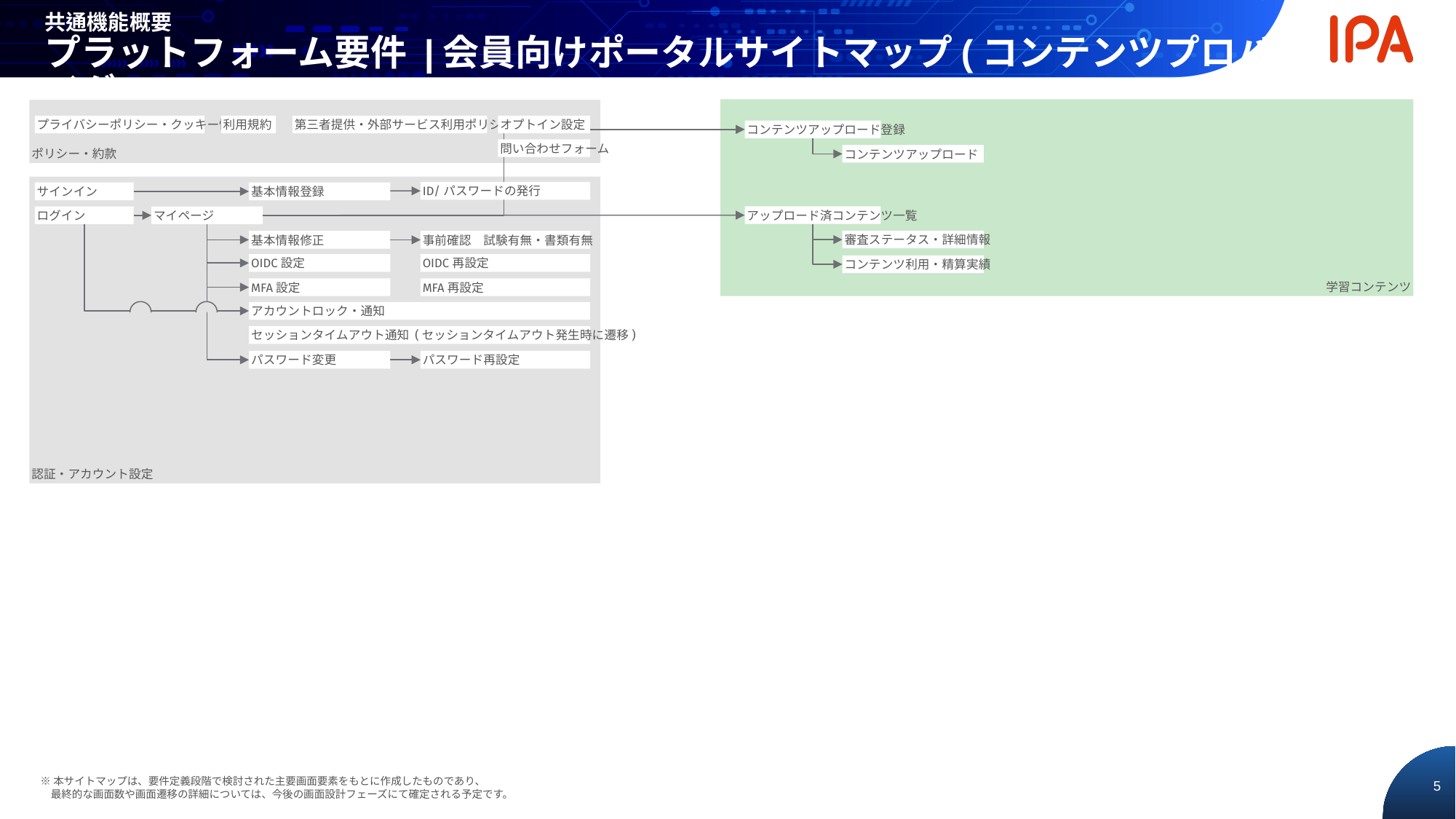

共通機能概要
プラットフォーム要件 |会員向けポータルサイトマップ(コンテンツプロバイダー)
学習コンテンツ
ポリシー・約款
プライバシーポリシー・クッキー情報
利用規約
第三者提供・外部サービス利用ポリシー
オプトイン設定
コンテンツアップロード登録
問い合わせフォーム
コンテンツアップロード
認証・アカウント設定
ID/パスワードの発行
サインイン
基本情報登録
アップロード済コンテンツ一覧
ログイン
マイページ
審査ステータス・詳細情報
基本情報修正
事前確認　試験有無・書類有無
OIDC設定
OIDC再設定
コンテンツ利用・精算実績
MFA設定
MFA再設定

アカウントロック・通知
セッションタイムアウト通知 (セッションタイムアウト発生時に遷移)
パスワード変更
パスワード再設定
※本サイトマップは、要件定義段階で検討された主要画面要素をもとに作成したものであり、
最終的な画面数や画面遷移の詳細については、今後の画面設計フェーズにて確定される予定です。